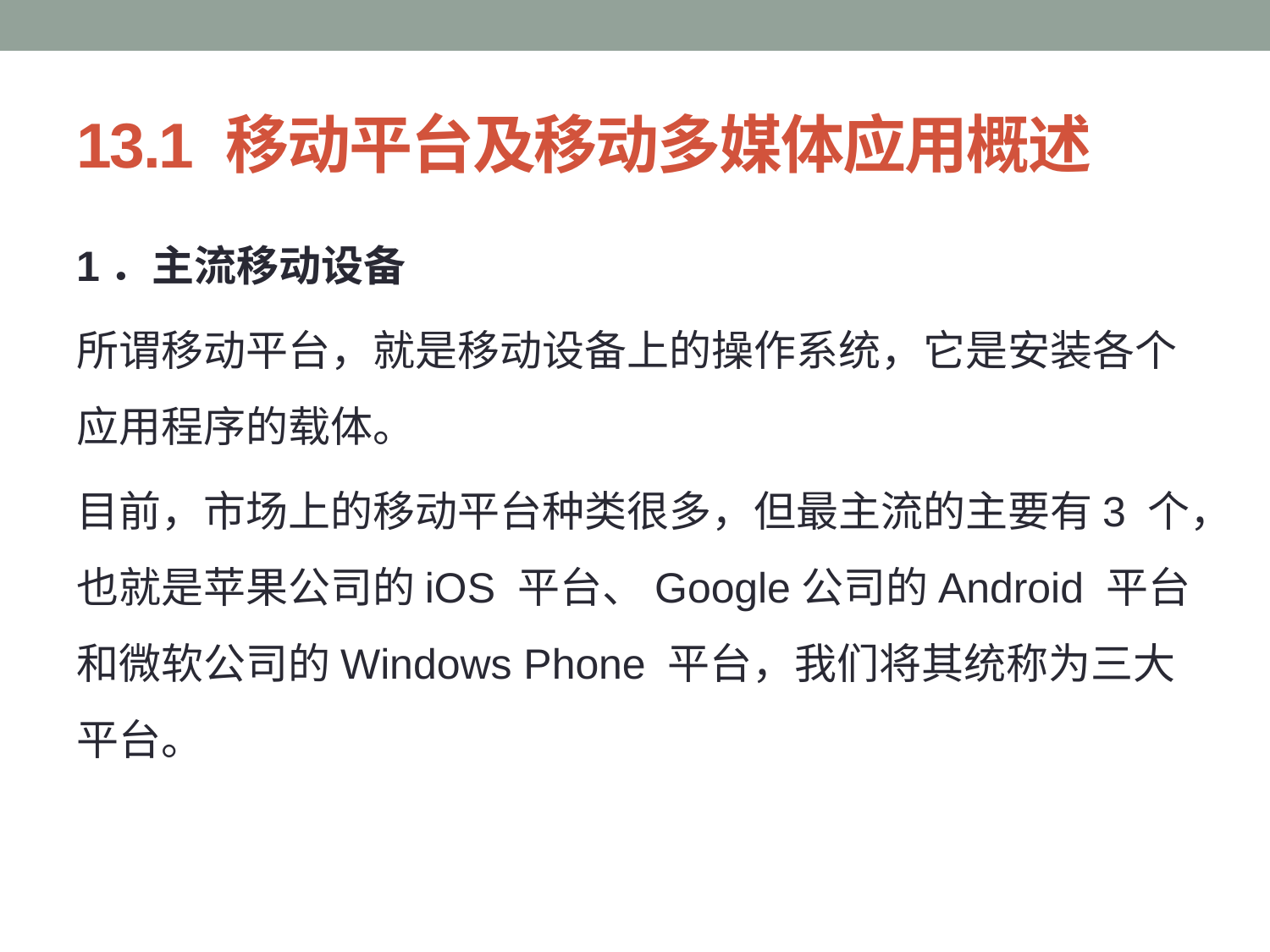

# 13.1 移动平台及移动多媒体应用概述
1．主流移动设备
所谓移动平台，就是移动设备上的操作系统，它是安装各个应用程序的载体。
目前，市场上的移动平台种类很多，但最主流的主要有3 个，也就是苹果公司的iOS 平台、Google公司的Android 平台和微软公司的Windows Phone 平台，我们将其统称为三大平台。